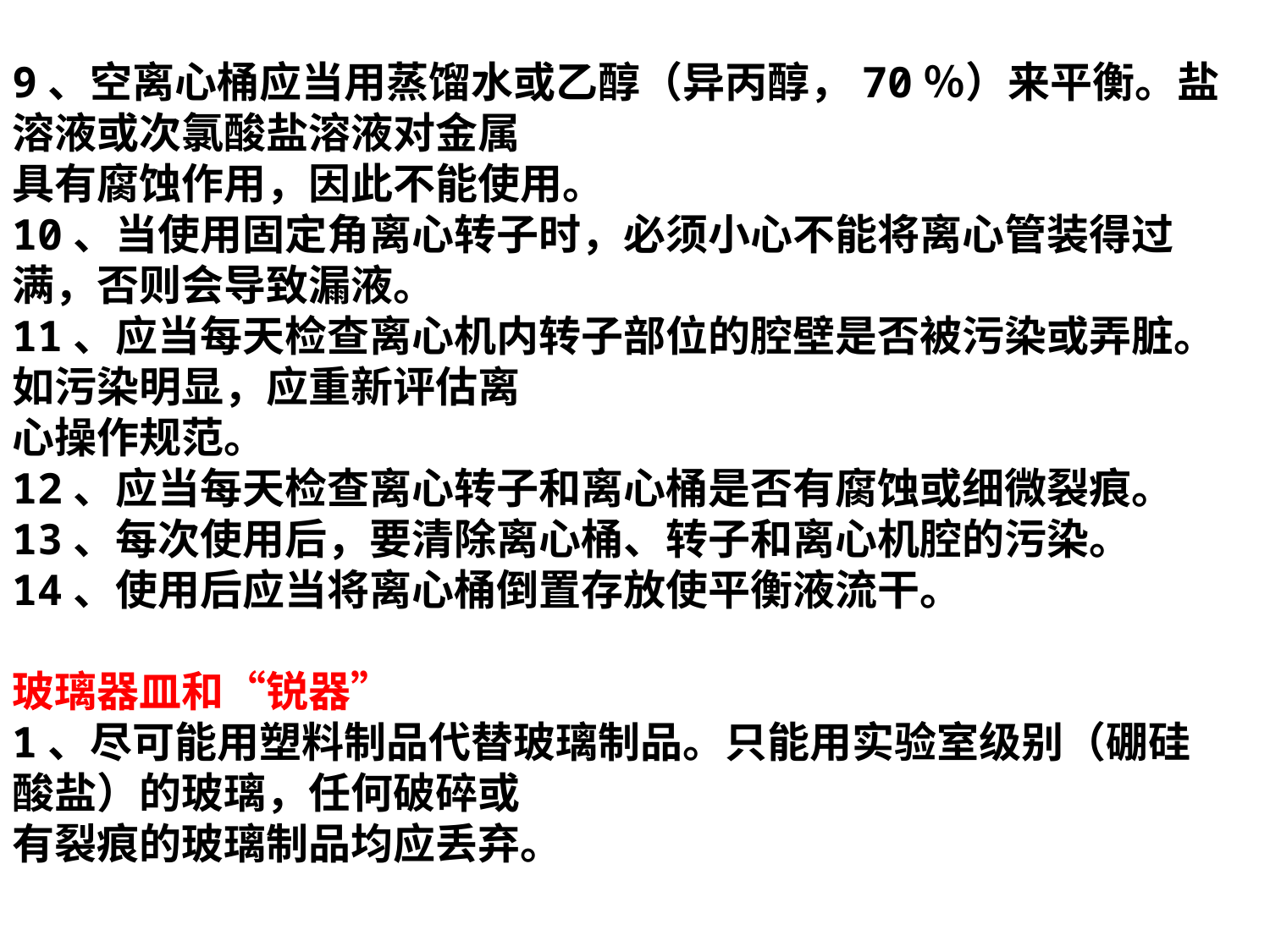

9、空离心桶应当用蒸馏水或乙醇（异丙醇，70％）来平衡。盐溶液或次氯酸盐溶液对金属
具有腐蚀作用，因此不能使用。
10、当使用固定角离心转子时，必须小心不能将离心管装得过满，否则会导致漏液。
11、应当每天检查离心机内转子部位的腔壁是否被污染或弄脏。如污染明显，应重新评估离
心操作规范。
12、应当每天检查离心转子和离心桶是否有腐蚀或细微裂痕。
13、每次使用后，要清除离心桶、转子和离心机腔的污染。
14、使用后应当将离心桶倒置存放使平衡液流干。

玻璃器皿和“锐器”
1、尽可能用塑料制品代替玻璃制品。只能用实验室级别（硼硅酸盐）的玻璃，任何破碎或
有裂痕的玻璃制品均应丢弃。